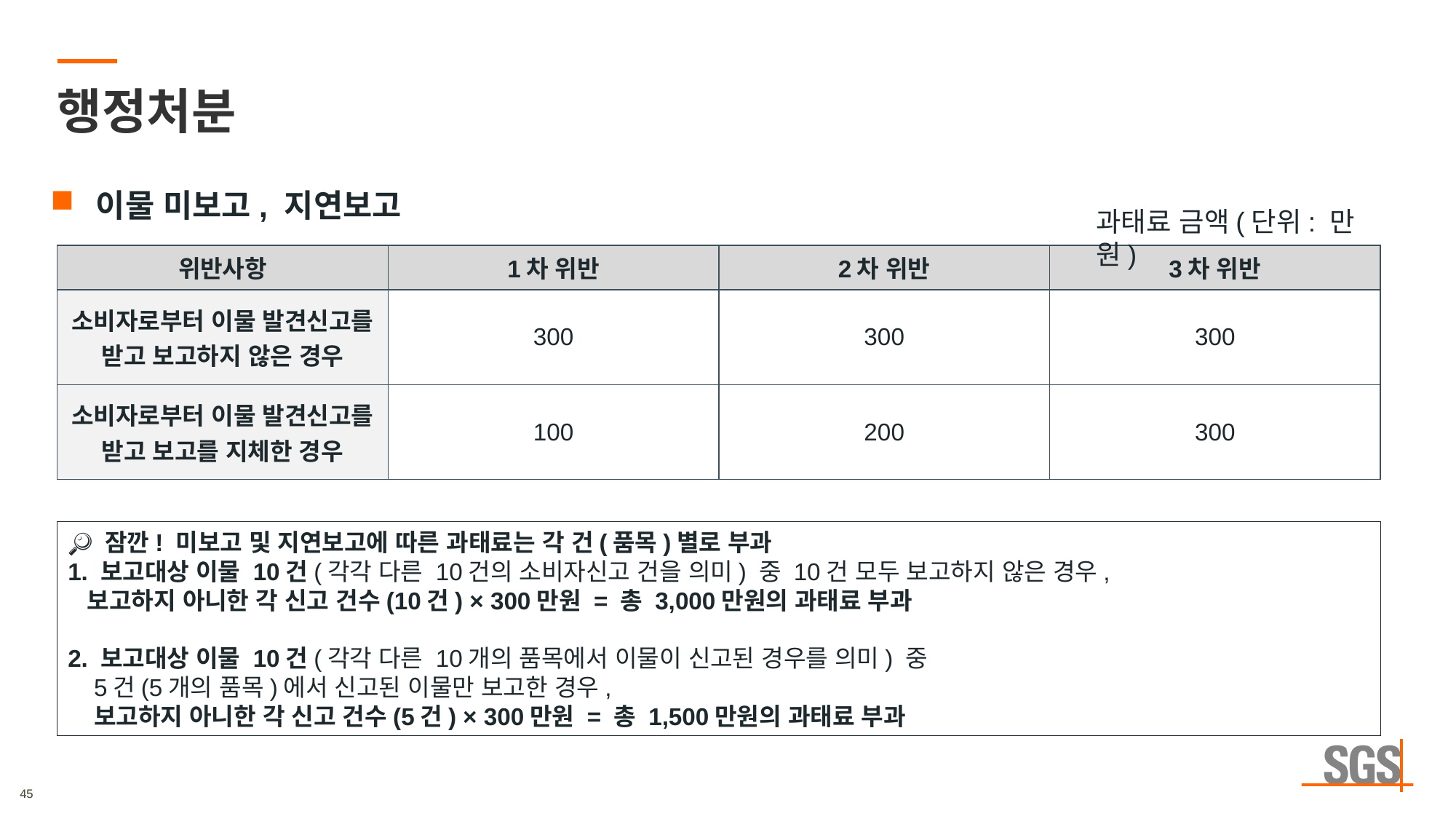

# 행정처분

이물 미보고, 지연보고

과태료 금액(단위: 만원)
| 위반사항 | 1차 위반 | 2차 위반 | 3차 위반 |
| --- | --- | --- | --- |
| 소비자로부터 이물 발견신고를 받고 보고하지 않은 경우 | 300 | 300 | 300 |
| 소비자로부터 이물 발견신고를 받고 보고를 지체한 경우 | 100 | 200 | 300 |
🔎 잠깐! 미보고 및 지연보고에 따른 과태료는 각 건(품목)별로 부과
1. 보고대상 이물 10건(각각 다른 10건의 소비자신고 건을 의미) 중 10건 모두 보고하지 않은 경우,
  보고하지 아니한 각 신고 건수(10건) × 300만원 = 총 3,000만원의 과태료 부과
2. 보고대상 이물 10건(각각 다른 10개의 품목에서 이물이 신고된 경우를 의미) 중
   5건(5개의 품목)에서 신고된 이물만 보고한 경우,
   보고하지 아니한 각 신고 건수(5건) × 300만원 = 총 1,500만원의 과태료 부과